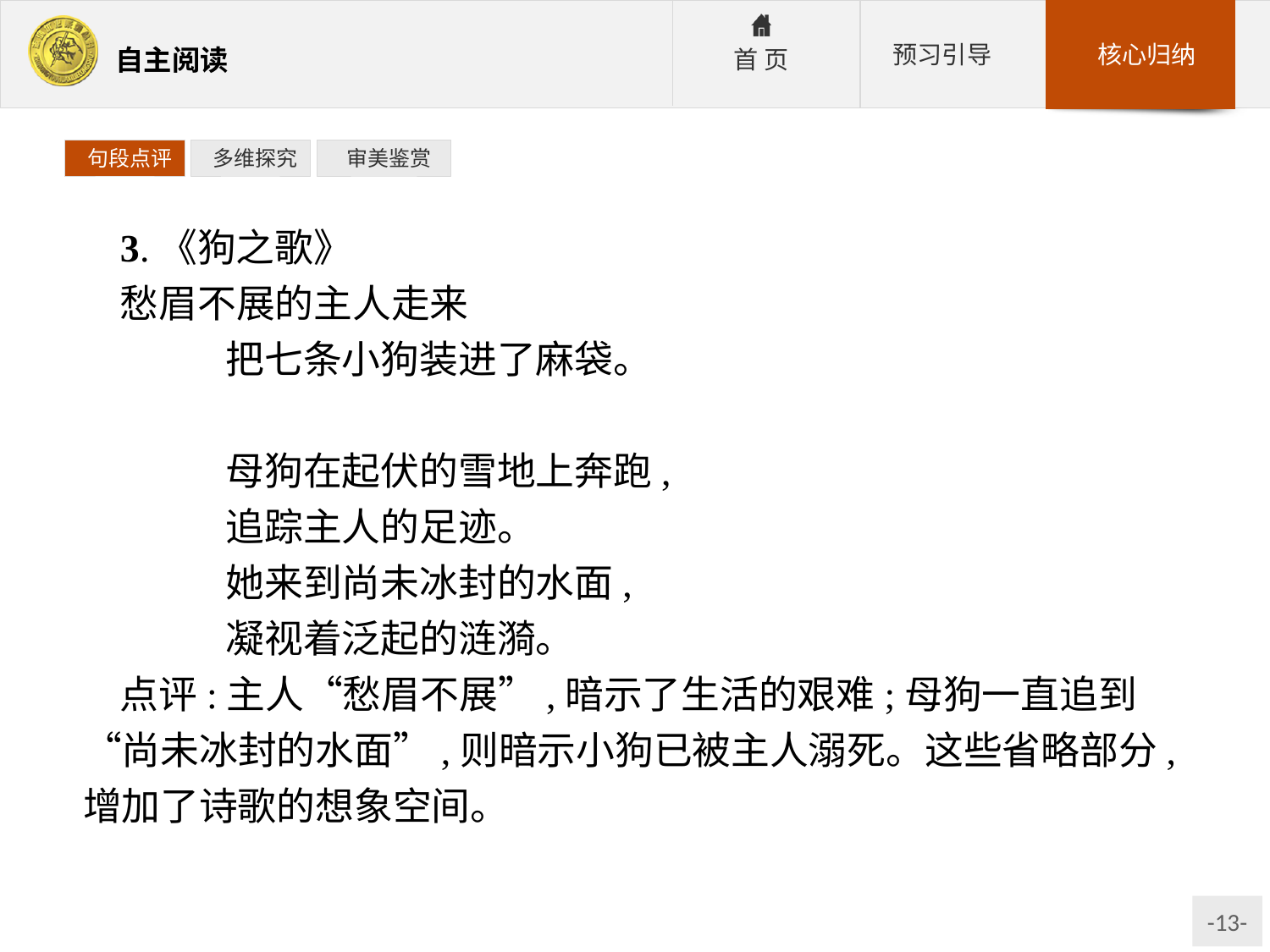

句段点评
 多维探究
 审美鉴赏
3.《狗之歌》
愁眉不展的主人走来
	把七条小狗装进了麻袋。

	母狗在起伏的雪地上奔跑,
	追踪主人的足迹。
	她来到尚未冰封的水面,
	凝视着泛起的涟漪。
点评:主人“愁眉不展”,暗示了生活的艰难;母狗一直追到“尚未冰封的水面”,则暗示小狗已被主人溺死。这些省略部分,增加了诗歌的想象空间。